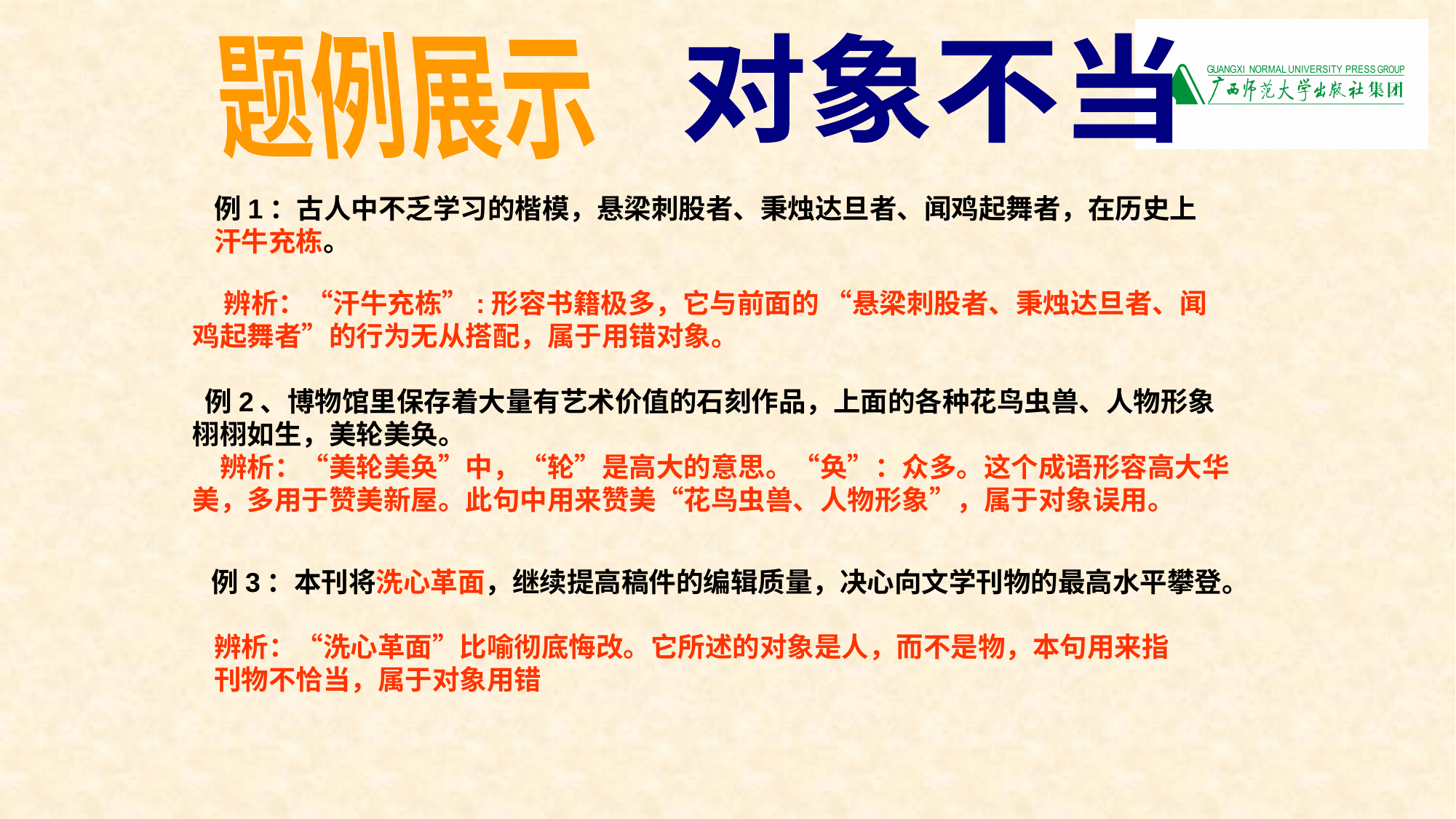

题例展示
对象不当
例1：古人中不乏学习的楷模，悬梁刺股者、秉烛达旦者、闻鸡起舞者，在历史上汗牛充栋。
    辨析：“汗牛充栋”:形容书籍极多，它与前面的 “悬梁刺股者、秉烛达旦者、闻鸡起舞者”的行为无从搭配，属于用错对象。
  例2、博物馆里保存着大量有艺术价值的石刻作品，上面的各种花鸟虫兽、人物形象  栩栩如生，美轮美奂。
　辨析：“美轮美奂”中，“轮”是高大的意思。“奂”：众多。这个成语形容高大华美，多用于赞美新屋。此句中用来赞美“花鸟虫兽、人物形象”，属于对象误用。

  例3：本刊将洗心革面，继续提高稿件的编辑质量，决心向文学刊物的最高水平攀登。
辨析：“洗心革面”比喻彻底悔改。它所述的对象是人，而不是物，本句用来指刊物不恰当，属于对象用错